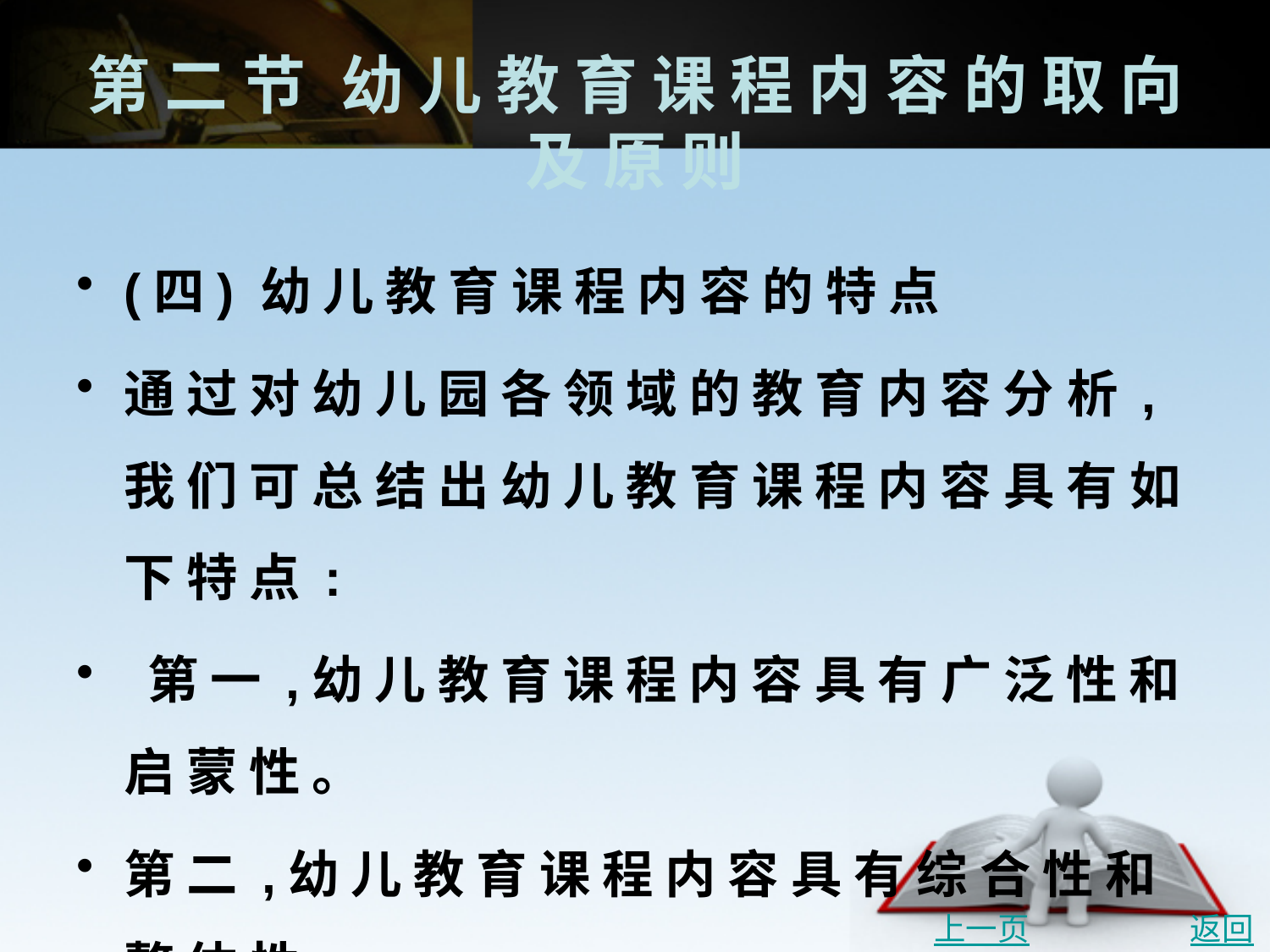

# 第 二 节	幼 儿 教 育 课 程 内 容 的 取 向 及 原 则
(四) 幼 儿 教 育 课 程 内 容 的 特 点
通 过 对 幼 儿 园 各 领 域 的 教 育 内 容 分 析 ,我 们 可 总 结 出 幼 儿 教 育 课 程 内 容 具 有 如 下 特 点 :
 第 一 ,幼 儿 教 育 课 程 内 容 具 有 广 泛 性 和 启 蒙 性 。
第 二 ,幼 儿 教 育 课 程 内 容 具 有 综 合 性 和 整 体 性 。
第 三 ,幼 儿 教 育 课 程 内 容 具 有 生 活 性 和 生 成 性 。
上一页
返回